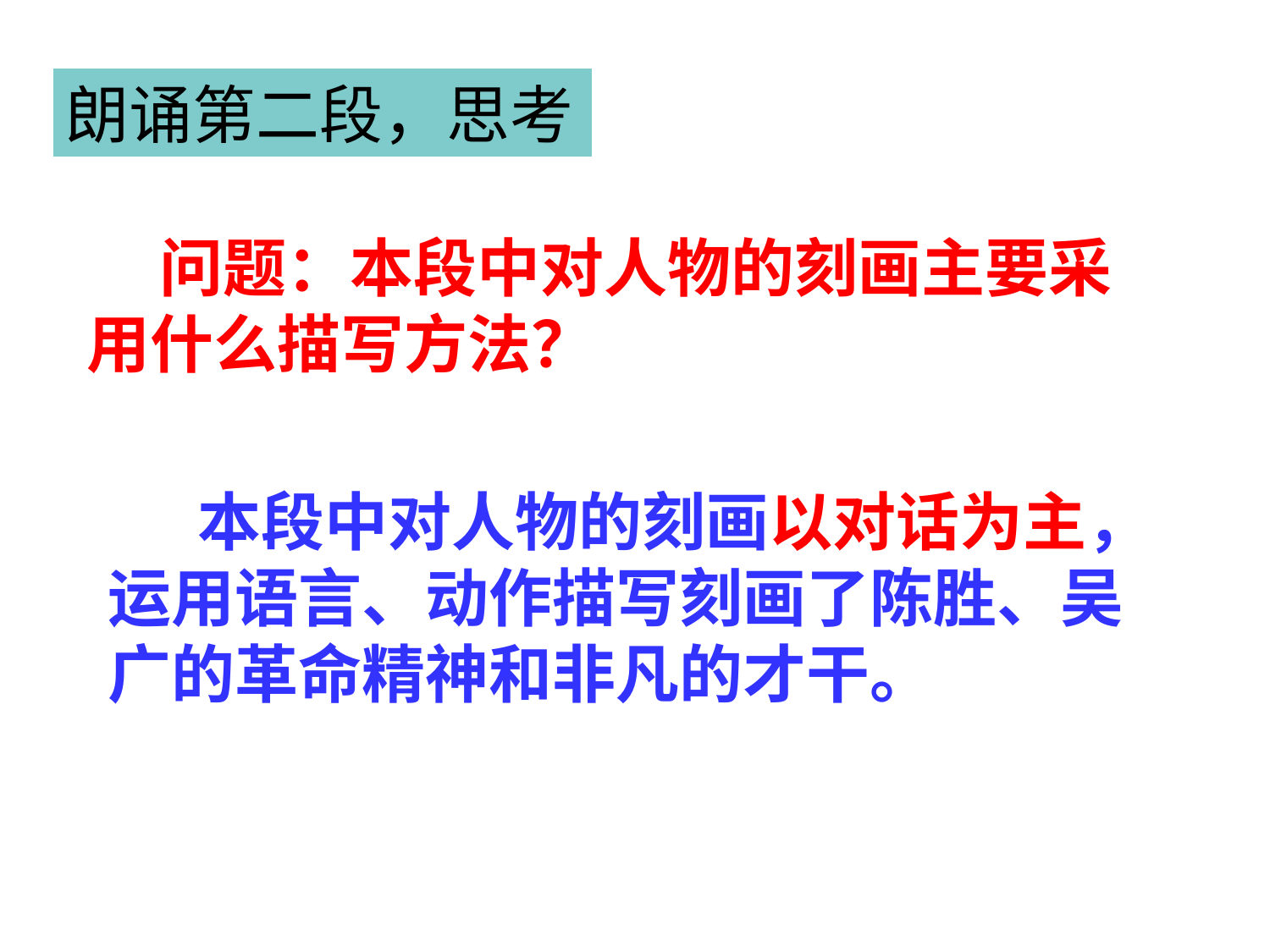

朗诵第二段，思考
    问题：本段中对人物的刻画主要采用什么描写方法？
       本段中对人物的刻画以对话为主，运用语言、动作描写刻画了陈胜、吴广的革命精神和非凡的才干。